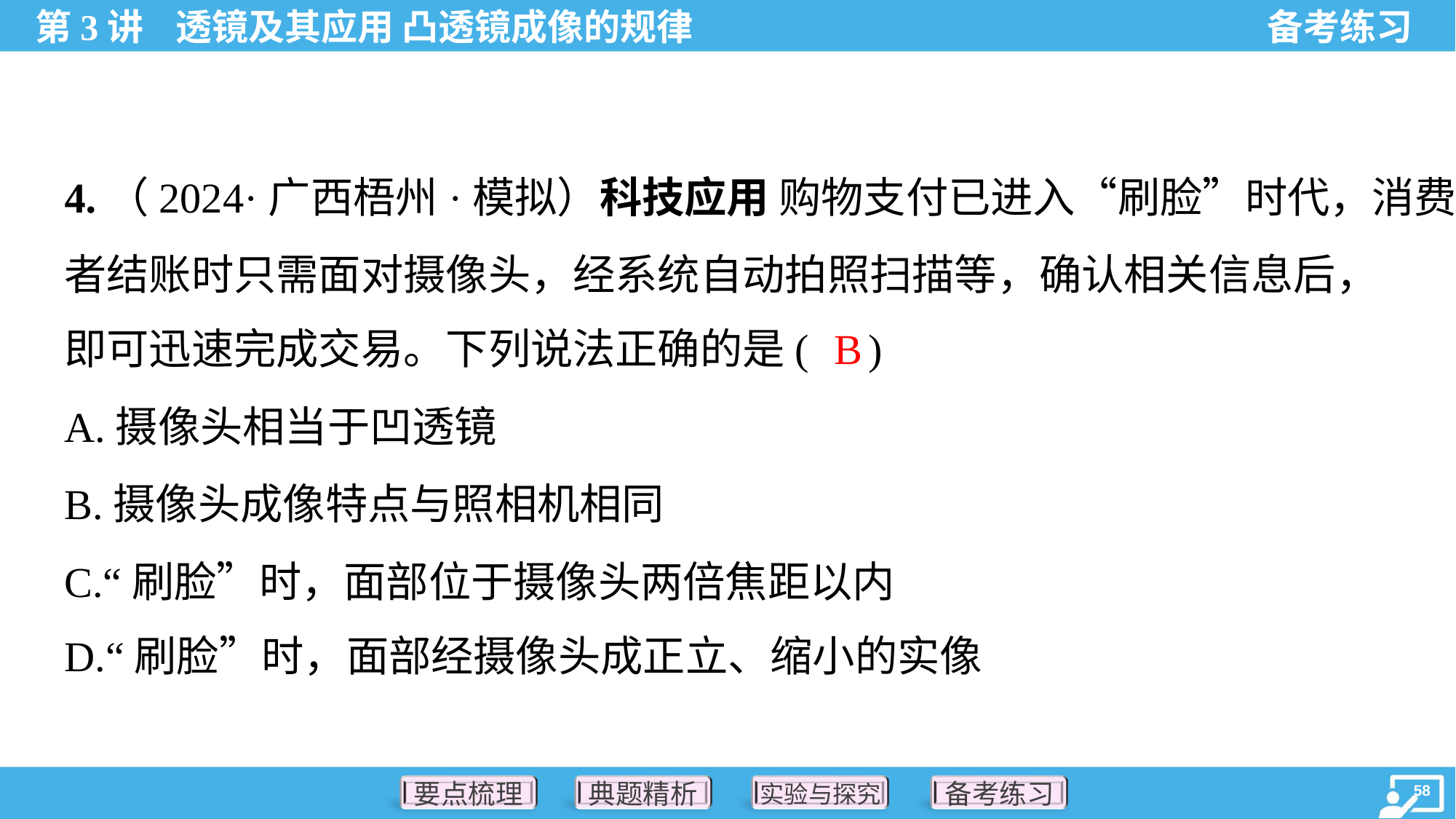

4.（2024·广西梧州·模拟）科技应用 购物支付已进入“刷脸”时代，消费
者结账时只需面对摄像头，经系统自动拍照扫描等，确认相关信息后，
即可迅速完成交易。下列说法正确的是(     )
B
A.摄像头相当于凹透镜
B.摄像头成像特点与照相机相同
C.“刷脸”时，面部位于摄像头两倍焦距以内
D.“刷脸”时，面部经摄像头成正立、缩小的实像